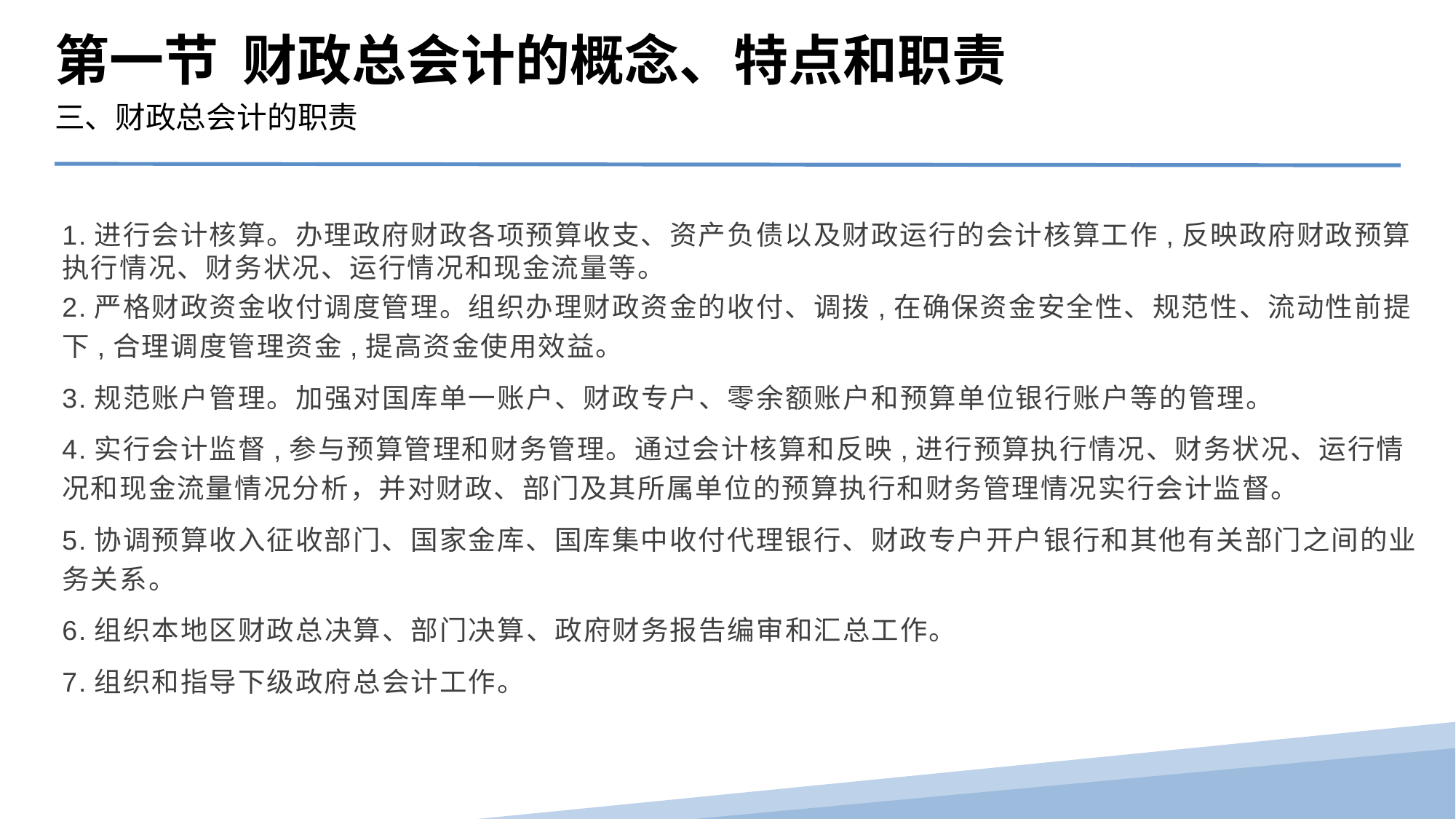

第一节  财政总会计的概念、特点和职责
三、财政总会计的职责
1.进行会计核算。办理政府财政各项预算收支、资产负债以及财政运行的会计核算工作,反映政府财政预算执行情况、财务状况、运行情况和现金流量等。
2.严格财政资金收付调度管理。组织办理财政资金的收付、调拨,在确保资金安全性、规范性、流动性前提下,合理调度管理资金,提高资金使用效益。
3.规范账户管理。加强对国库单一账户、财政专户、零余额账户和预算单位银行账户等的管理。
4.实行会计监督,参与预算管理和财务管理。通过会计核算和反映,进行预算执行情况、财务状况、运行情况和现金流量情况分析，并对财政、部门及其所属单位的预算执行和财务管理情况实行会计监督。
5.协调预算收入征收部门、国家金库、国库集中收付代理银行、财政专户开户银行和其他有关部门之间的业务关系。
6.组织本地区财政总决算、部门决算、政府财务报告编审和汇总工作。
7.组织和指导下级政府总会计工作。